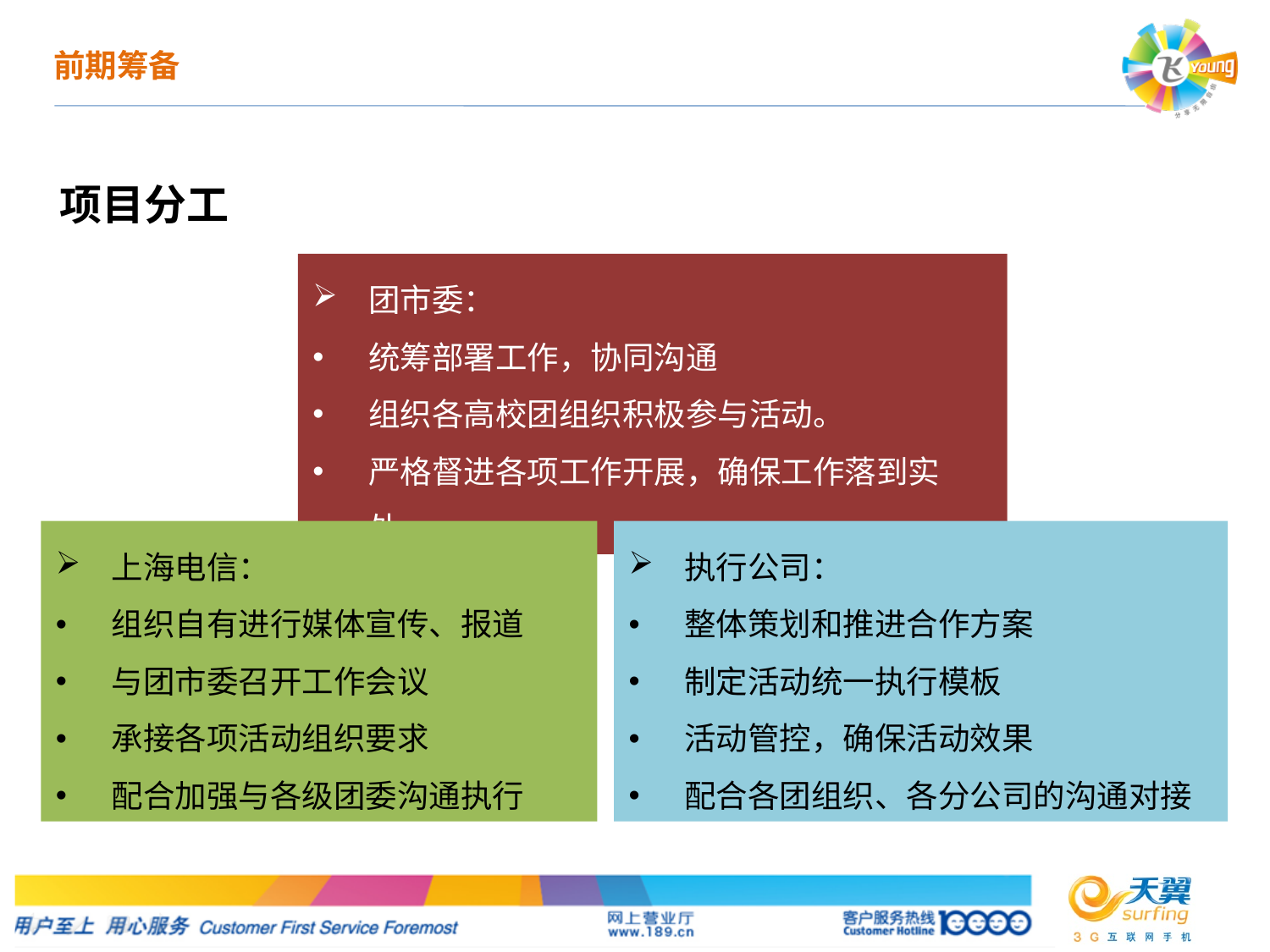

前期筹备
项目分工
团市委：
统筹部署工作，协同沟通
组织各高校团组织积极参与活动。
严格督进各项工作开展，确保工作落到实处。
上海电信：
组织自有进行媒体宣传、报道
与团市委召开工作会议
承接各项活动组织要求
配合加强与各级团委沟通执行
执行公司：
整体策划和推进合作方案
制定活动统一执行模板
活动管控，确保活动效果
配合各团组织、各分公司的沟通对接